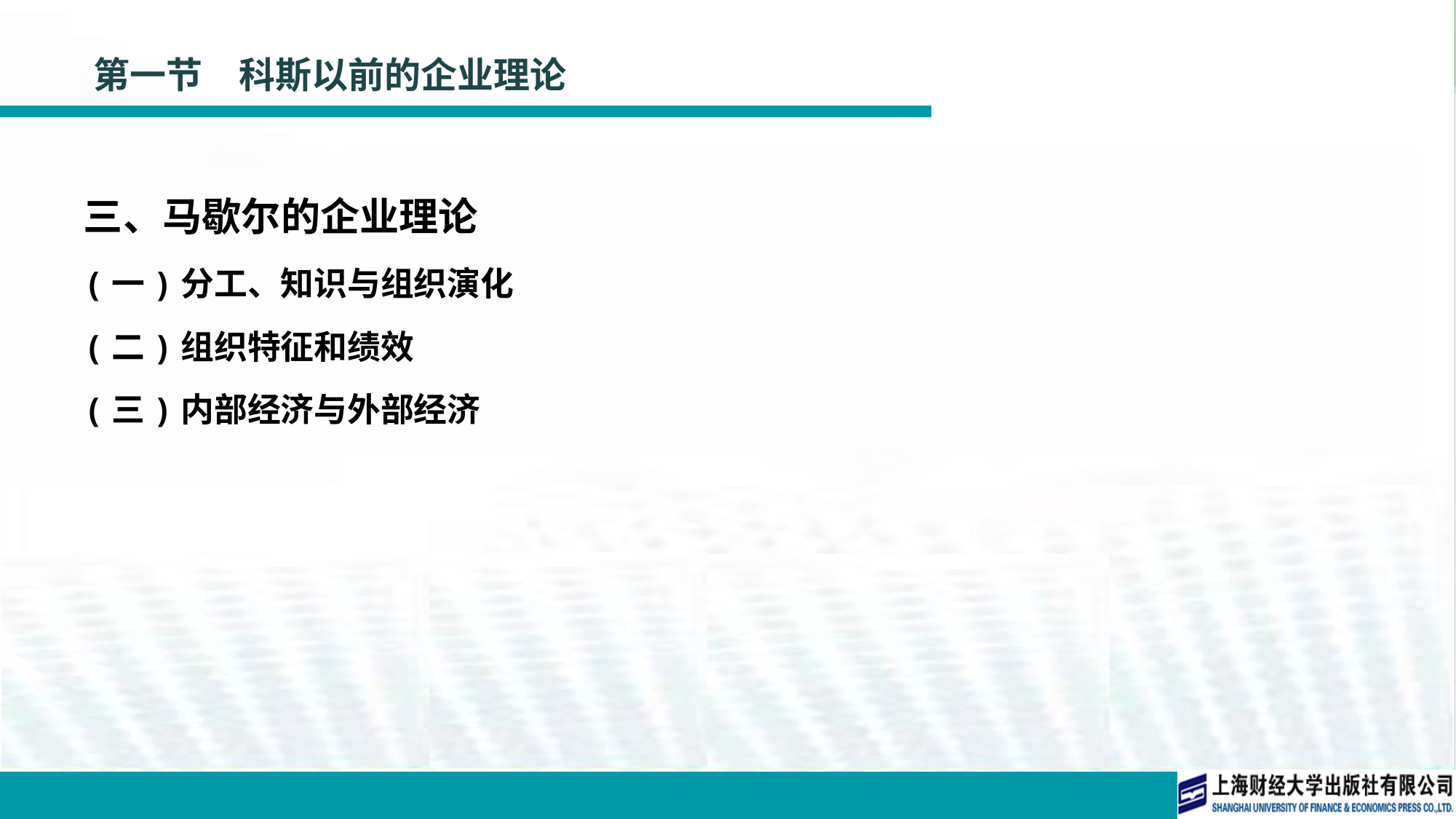

# 第一节　科斯以前的企业理论
三、马歇尔的企业理论
(一)分工、知识与组织演化
(二)组织特征和绩效
(三)内部经济与外部经济